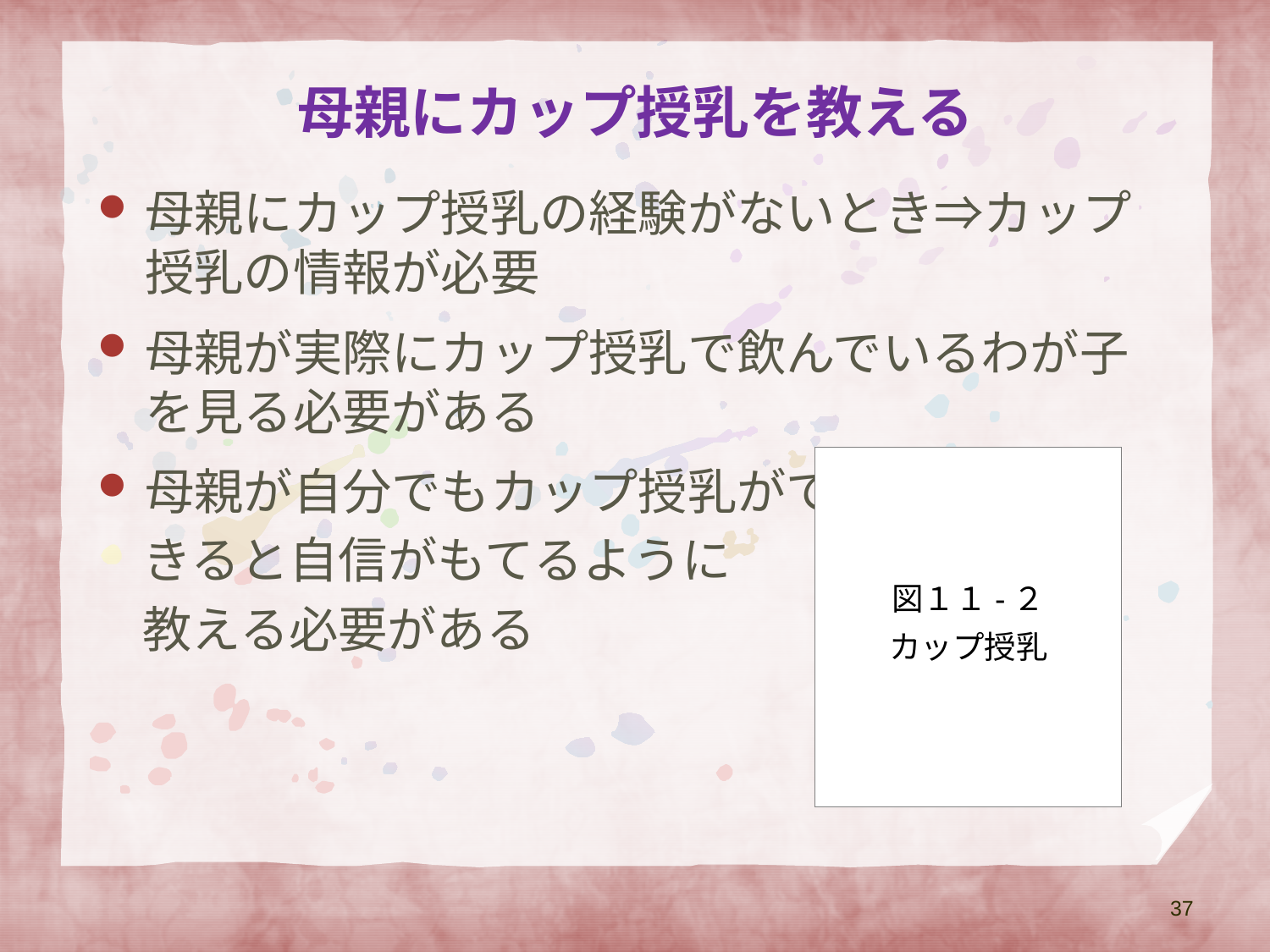

# 母親にカップ授乳を教える
母親にカップ授乳の経験がないとき⇒カップ授乳の情報が必要
母親が実際にカップ授乳で飲んでいるわが子を見る必要がある
母親が自分でもカップ授乳がで
   きると自信がもてるように
   教える必要がある

図１１-２
カップ授乳

37